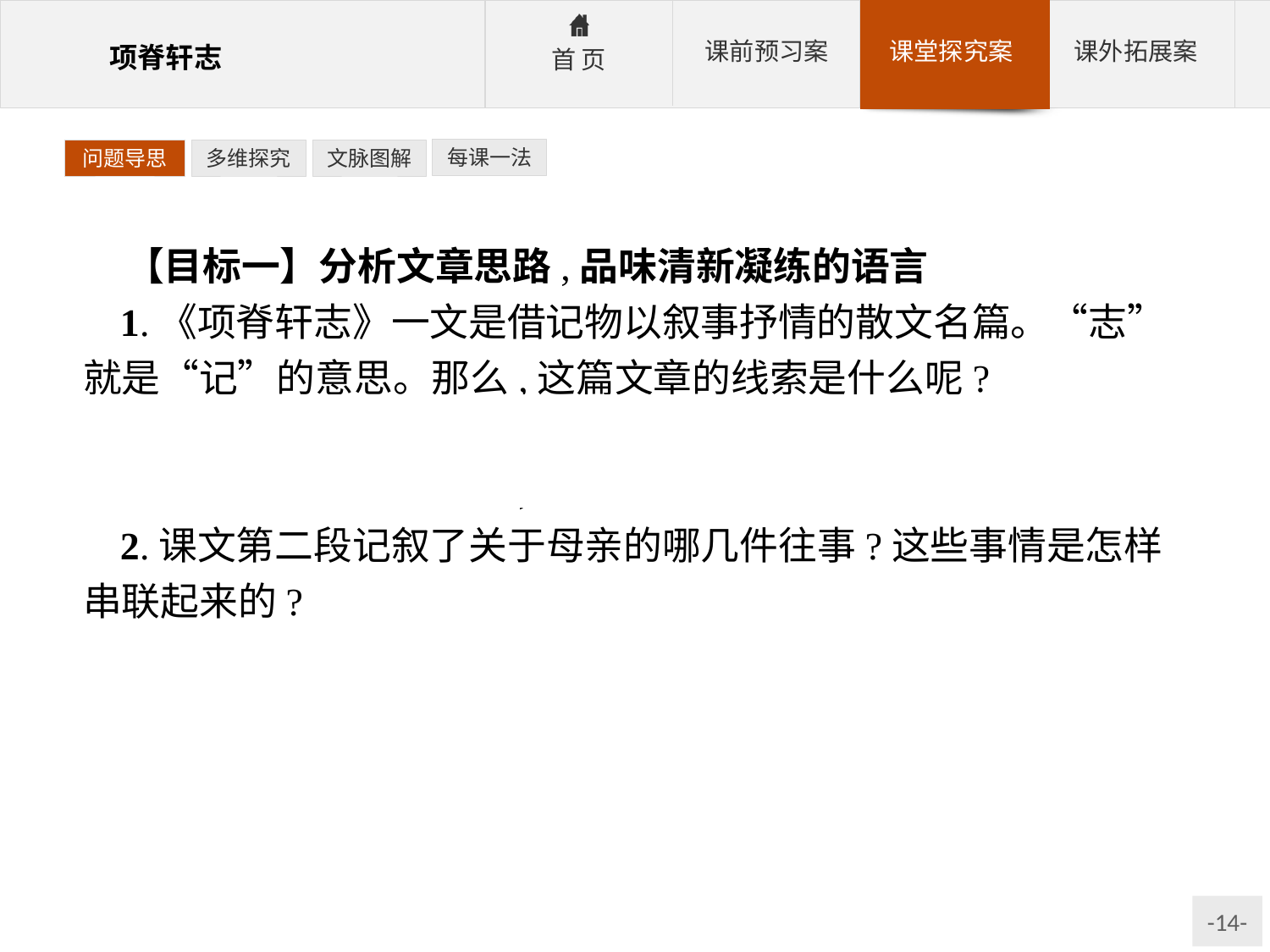

每课一法
问题导思
多维探究
文脉图解
【目标一】分析文章思路,品味清新凝练的语言
1.《项脊轩志》一文是借记物以叙事抒情的散文名篇。“志”就是“记”的意思。那么,这篇文章的线索是什么呢?
参考答案:两条线索:项脊轩的兴废变迁,作者的思想感情变化。前者着重表现家庭的变故,后者着重表现对亲人的怀念。
2.课文第二段记叙了关于母亲的哪几件往事?这些事情是怎样串联起来的?
参考答案:两件琐事:一是母亲当年曾经来过轩中;二是姐姐在老妪怀中呱呱啼哭,母亲闻声赶来问寒问饥的情景。这两件往事是通过老妪的回忆串联起来的。